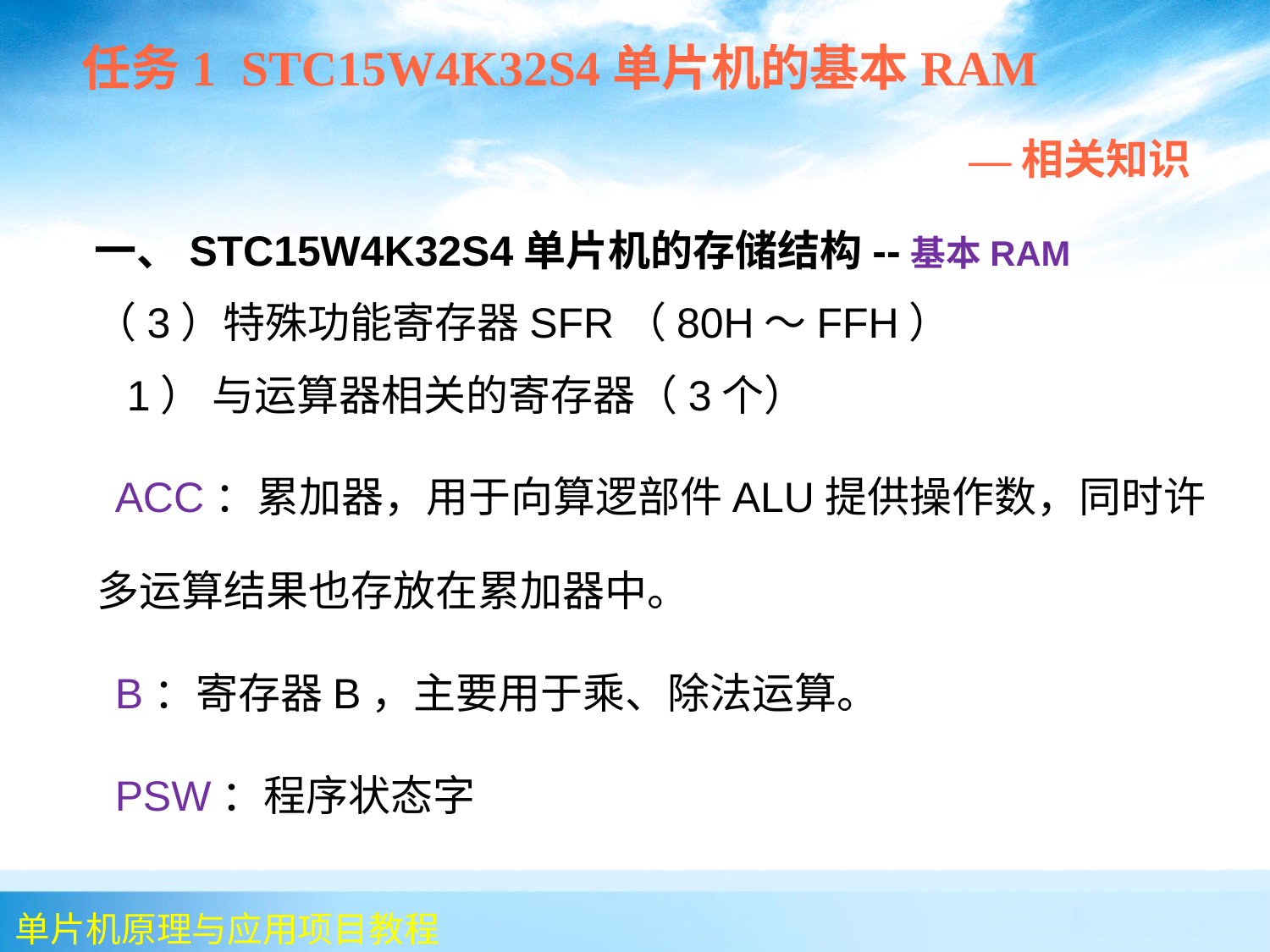

任务1  STC15W4K32S4单片机的基本RAM
                                                                            —相关知识
   一、STC15W4K32S4单片机的存储结构--基本RAM
   （3）特殊功能寄存器SFR（80H～FFH）
      1） 与运算器相关的寄存器（3个）
     ACC：累加器，用于向算逻部件ALU提供操作数，同时许多运算结果也存放在累加器中。
     B：寄存器B，主要用于乘、除法运算。
     PSW：程序状态字